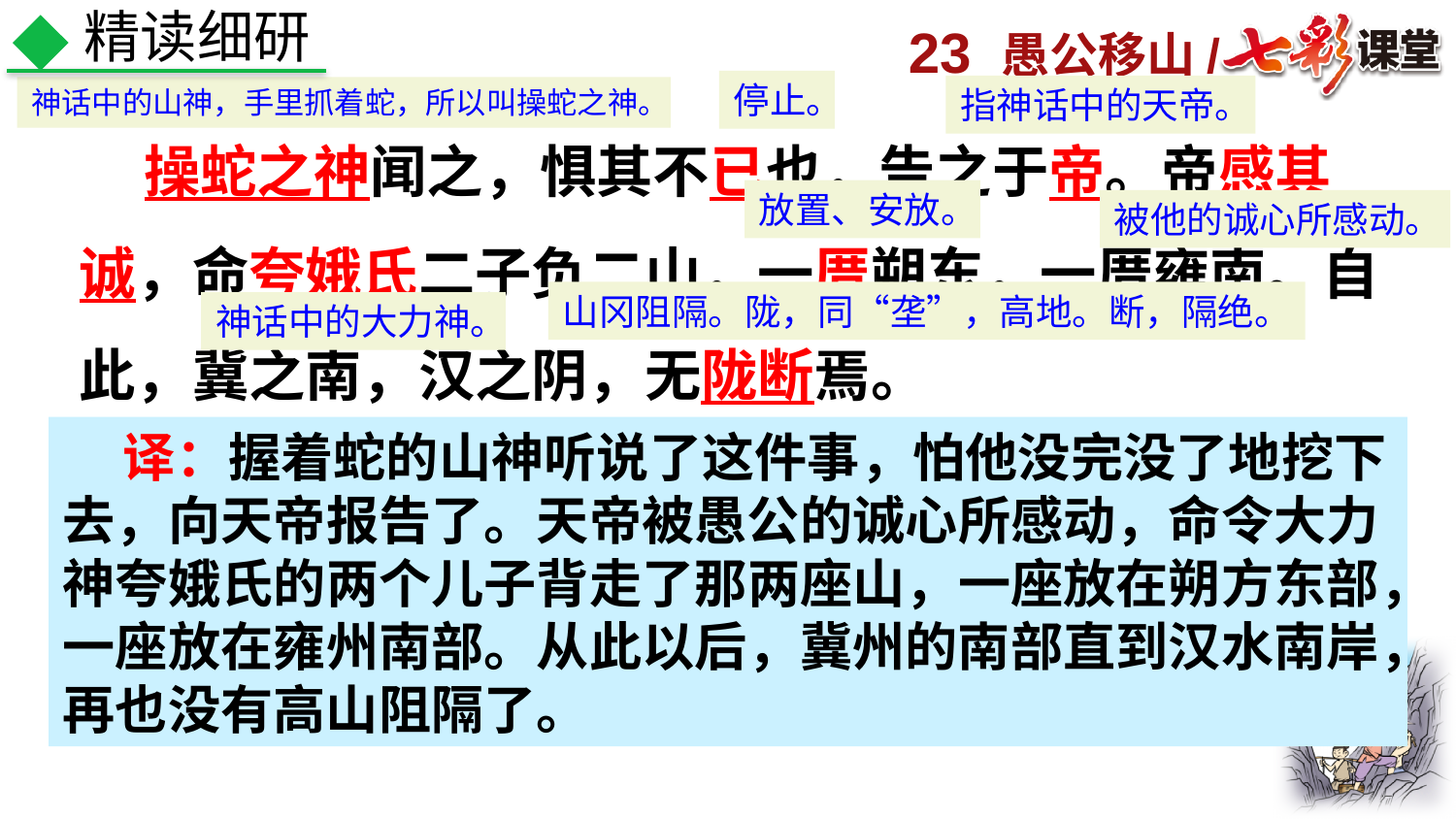

精读细研

停止。
指神话中的天帝。
神话中的山神，手里抓着蛇，所以叫操蛇之神。
    操蛇之神闻之，惧其不已也，告之于帝。帝感其诚，命夸娥氏二子负二山，一厝朔东，一厝雍南。自此，冀之南，汉之阴，无陇断焉。
放置、安放。
被他的诚心所感动。
山冈阻隔。陇，同“垄”，高地。断，隔绝。
神话中的大力神。
    译：握着蛇的山神听说了这件事，怕他没完没了地挖下去，向天帝报告了。天帝被愚公的诚心所感动，命令大力神夸娥氏的两个儿子背走了那两座山，一座放在朔方东部，一座放在雍州南部。从此以后，冀州的南部直到汉水南岸，再也没有高山阻隔了。